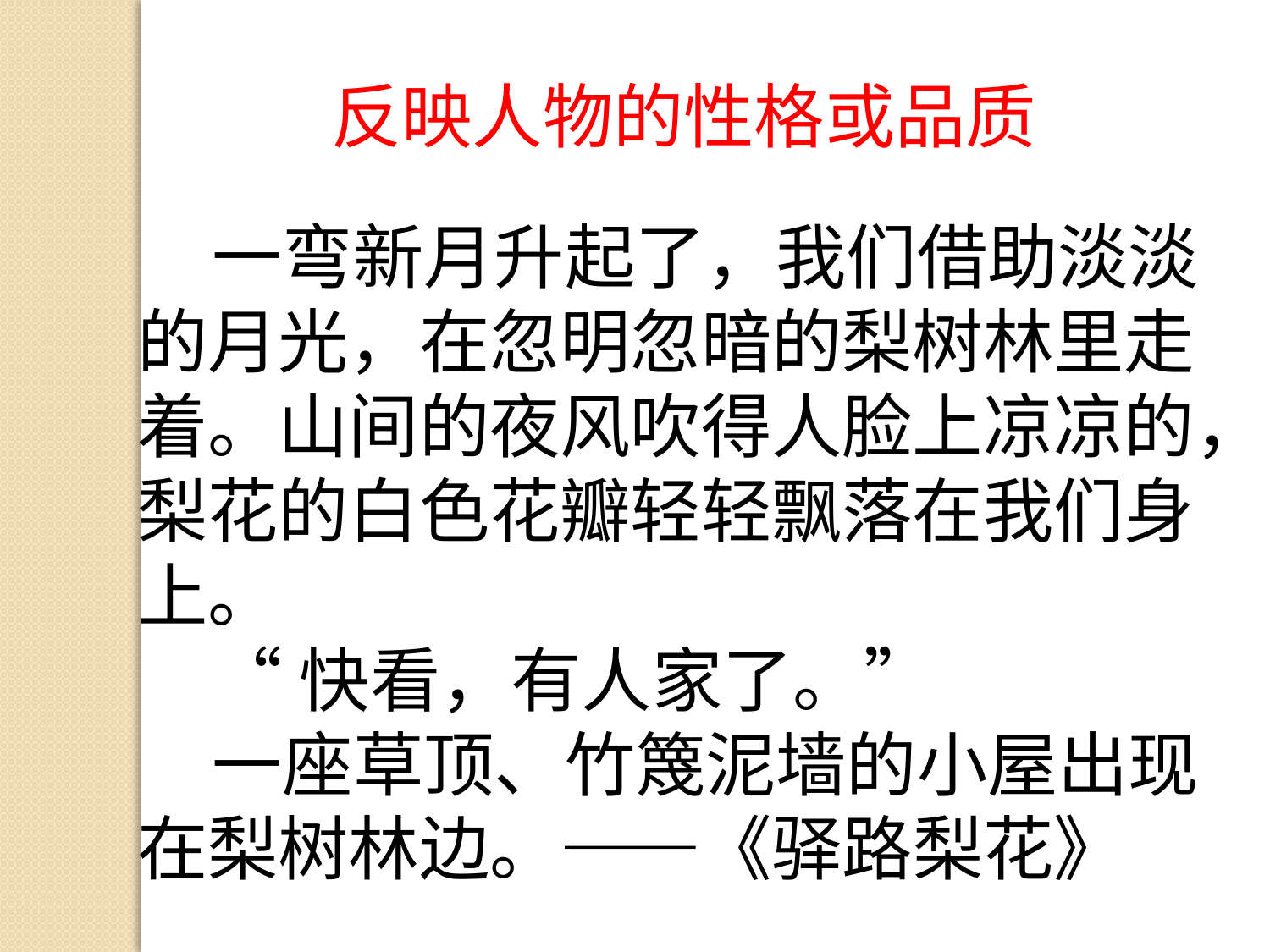

反映人物的性格或品质
一弯新月升起了，我们借助淡淡的月光，在忽明忽暗的梨树林里走着。山间的夜风吹得人脸上凉凉的，梨花的白色花瓣轻轻飘落在我们身上。
“快看，有人家了。”
一座草顶、竹篾泥墙的小屋出现在梨树林边。——《驿路梨花》